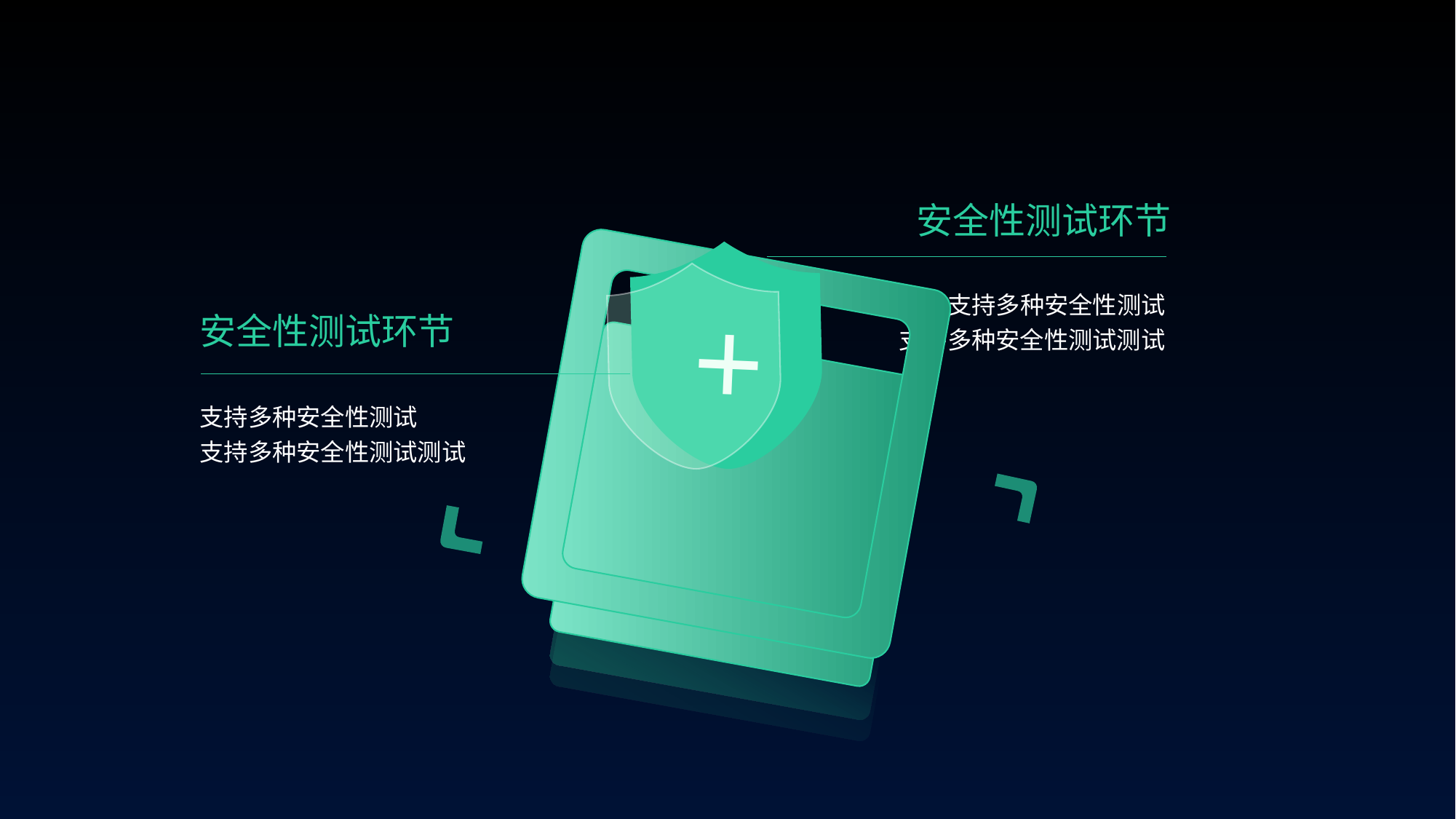

安全性测试环节

+

支持多种安全性测试
支持多种安全性测试测试
安全性测试环节
支持多种安全性测试
支持多种安全性测试测试